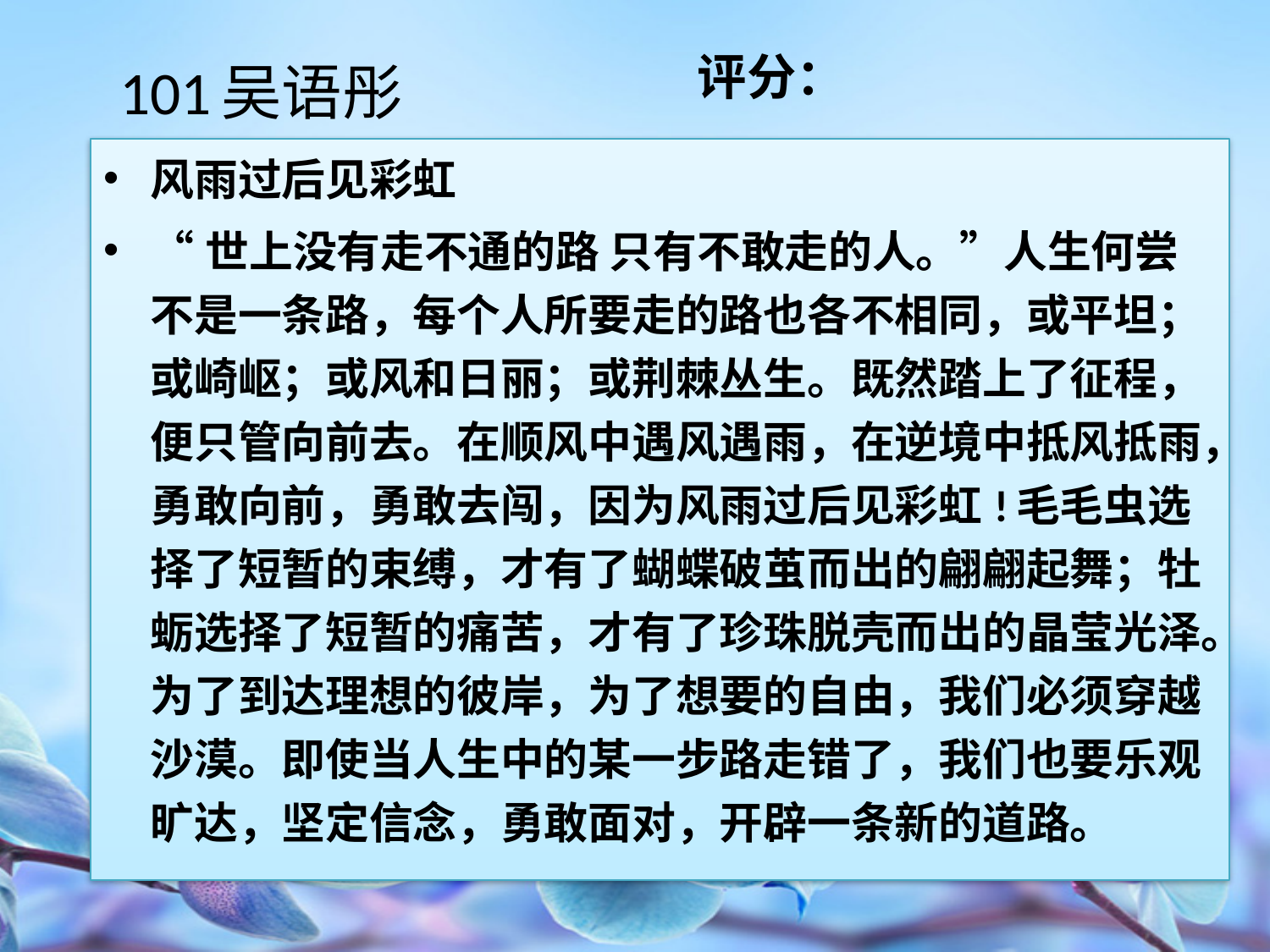

# 101吴语彤
评分：
风雨过后见彩虹
“世上没有走不通的路 只有不敢走的人。”人生何尝不是一条路，每个人所要走的路也各不相同，或平坦；或崎岖；或风和日丽；或荆棘丛生。既然踏上了征程，便只管向前去。在顺风中遇风遇雨，在逆境中抵风抵雨，勇敢向前，勇敢去闯，因为风雨过后见彩虹!毛毛虫选择了短暂的束缚，才有了蝴蝶破茧而出的翩翩起舞；牡蛎选择了短暂的痛苦，才有了珍珠脱壳而出的晶莹光泽。为了到达理想的彼岸，为了想要的自由，我们必须穿越沙漠。即使当人生中的某一步路走错了，我们也要乐观旷达，坚定信念，勇敢面对，开辟一条新的道路。